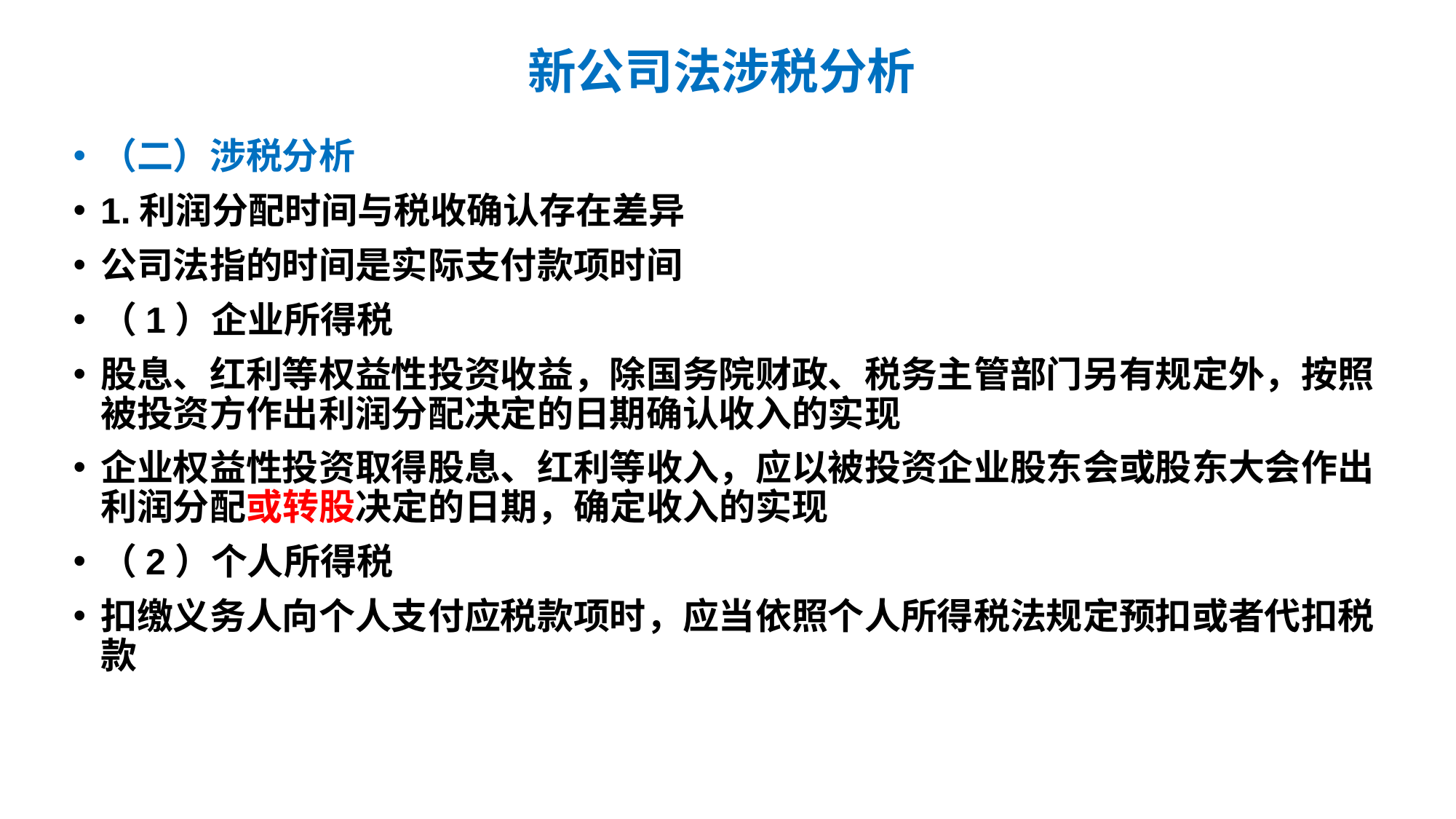

# 新公司法涉税分析
（二）涉税分析
1.利润分配时间与税收确认存在差异
公司法指的时间是实际支付款项时间
（1）企业所得税
股息、红利等权益性投资收益，除国务院财政、税务主管部门另有规定外，按照被投资方作出利润分配决定的日期确认收入的实现
企业权益性投资取得股息、红利等收入，应以被投资企业股东会或股东大会作出利润分配或转股决定的日期，确定收入的实现
（2）个人所得税
扣缴义务人向个人支付应税款项时，应当依照个人所得税法规定预扣或者代扣税款